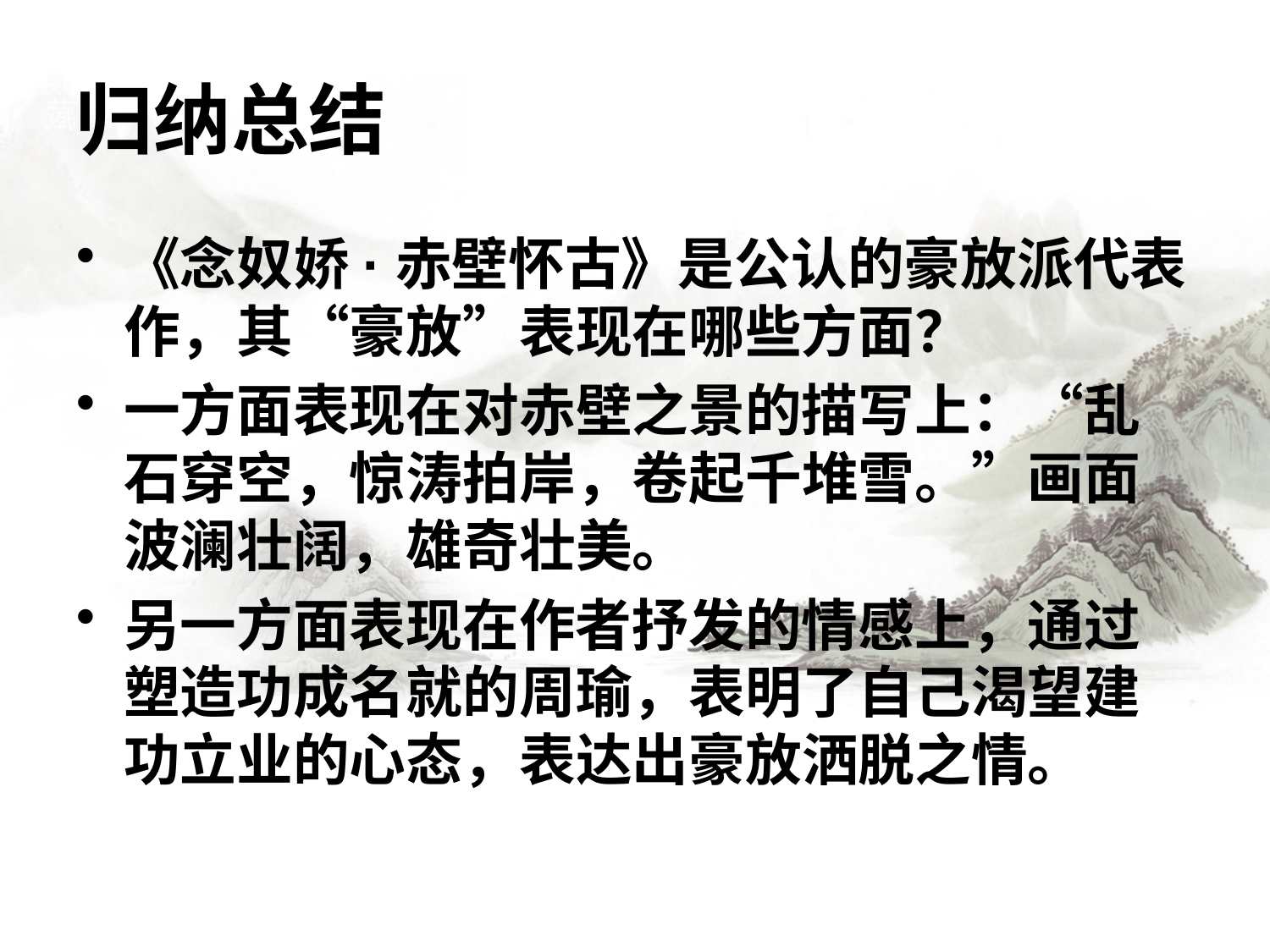

# 归纳总结
《念奴娇·赤壁怀古》是公认的豪放派代表作，其“豪放”表现在哪些方面？
一方面表现在对赤壁之景的描写上：“乱石穿空，惊涛拍岸，卷起千堆雪。”画面波澜壮阔，雄奇壮美。
另一方面表现在作者抒发的情感上，通过塑造功成名就的周瑜，表明了自己渴望建功立业的心态，表达出豪放洒脱之情。